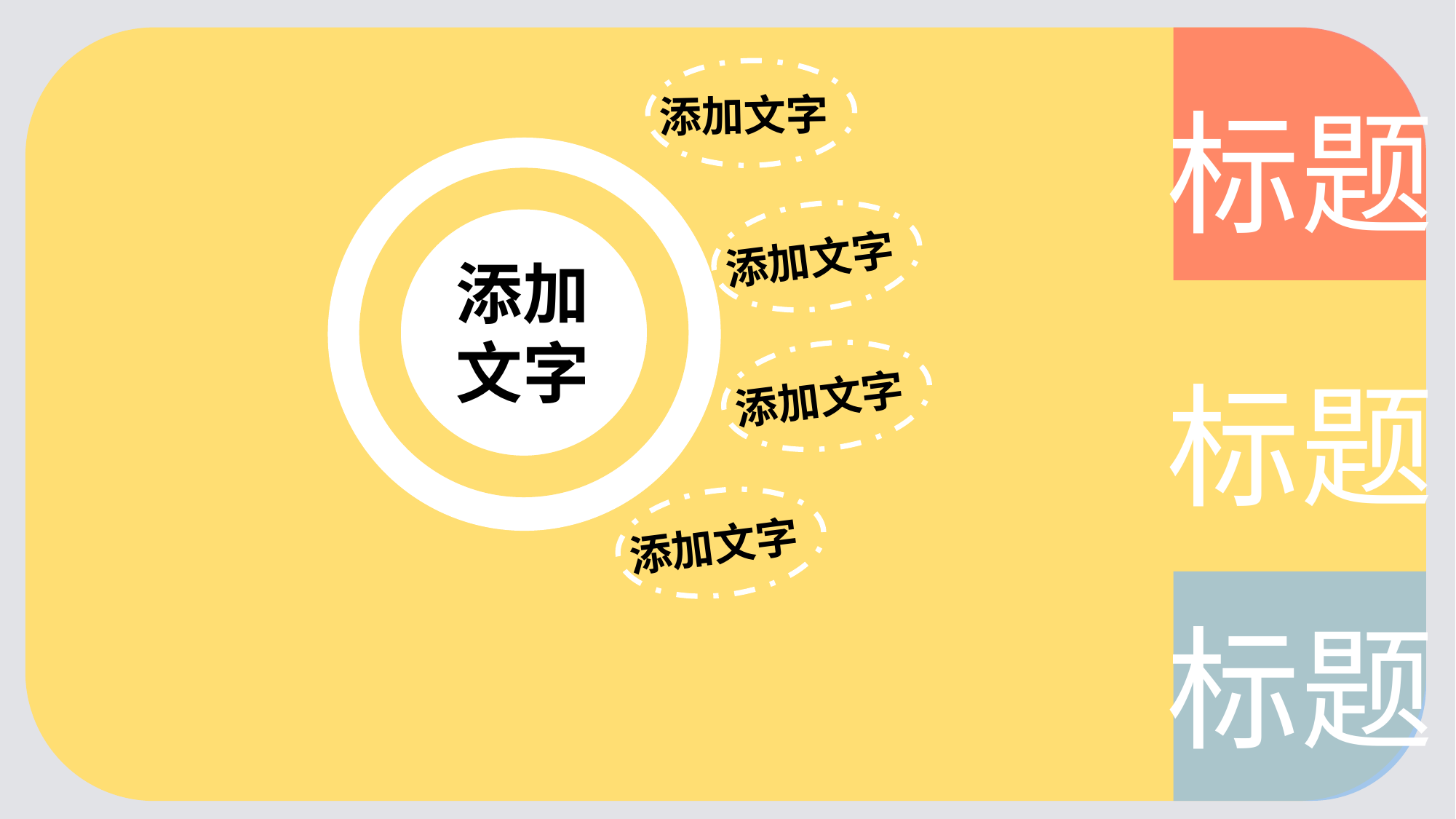

添加文字
标题

添加文字
添加
文字

添加文字
标题

添加文字

标题